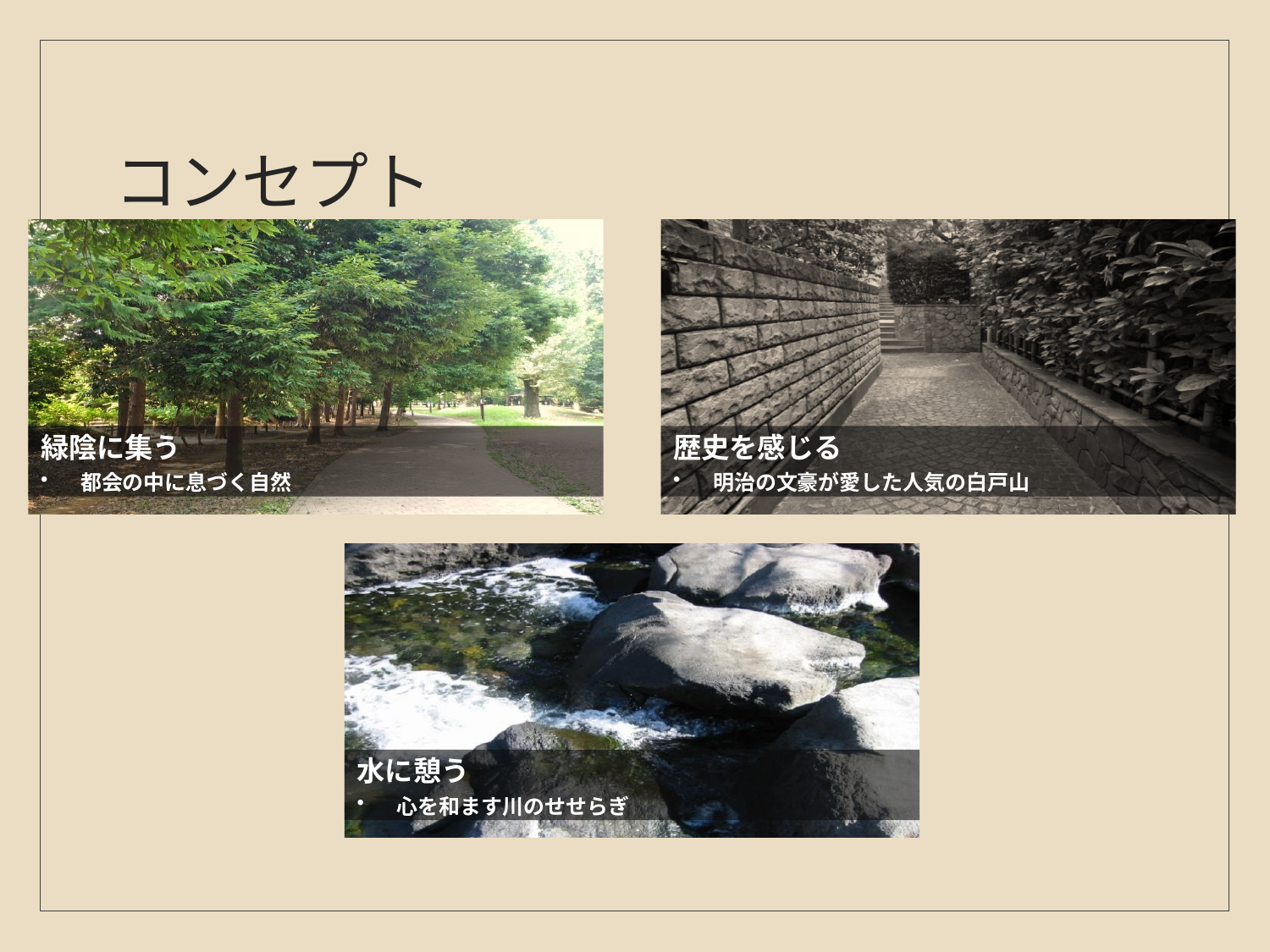

# コンセプト
緑陰に集う
都会の中に息づく自然
水に憩う
心を和ます川のせせらぎ
明治の文豪が愛した人気の白戸山
歴史を感じる